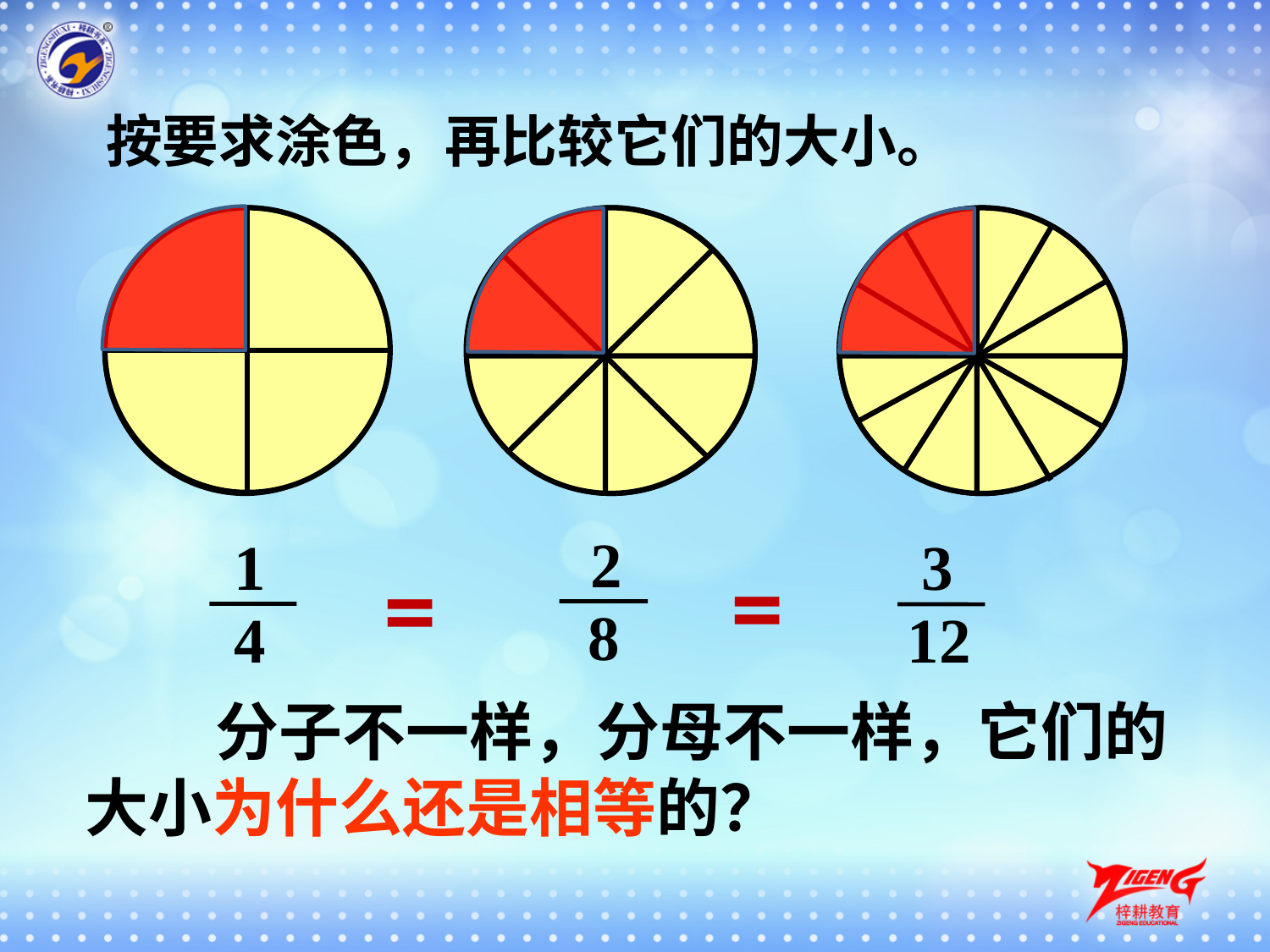

按要求涂色，再比较它们的大小。

2
8

1
4

3
12

=
=
        分子不一样，分母不一样，它们的大小为什么还是相等的？